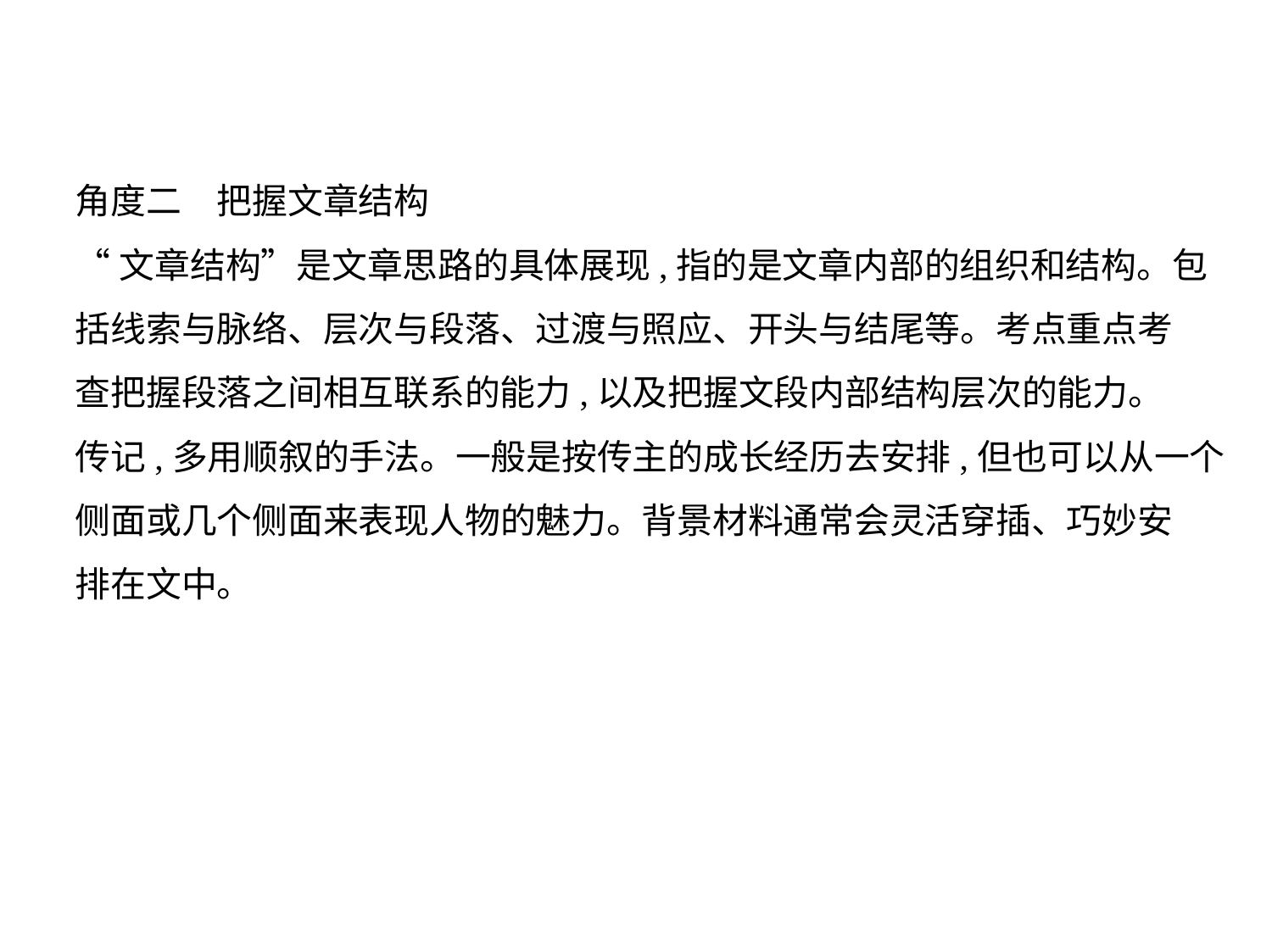

角度二　把握文章结构
“文章结构”是文章思路的具体展现,指的是文章内部的组织和结构。包
括线索与脉络、层次与段落、过渡与照应、开头与结尾等。考点重点考
查把握段落之间相互联系的能力,以及把握文段内部结构层次的能力。
传记,多用顺叙的手法。一般是按传主的成长经历去安排,但也可以从一个
侧面或几个侧面来表现人物的魅力。背景材料通常会灵活穿插、巧妙安
排在文中。